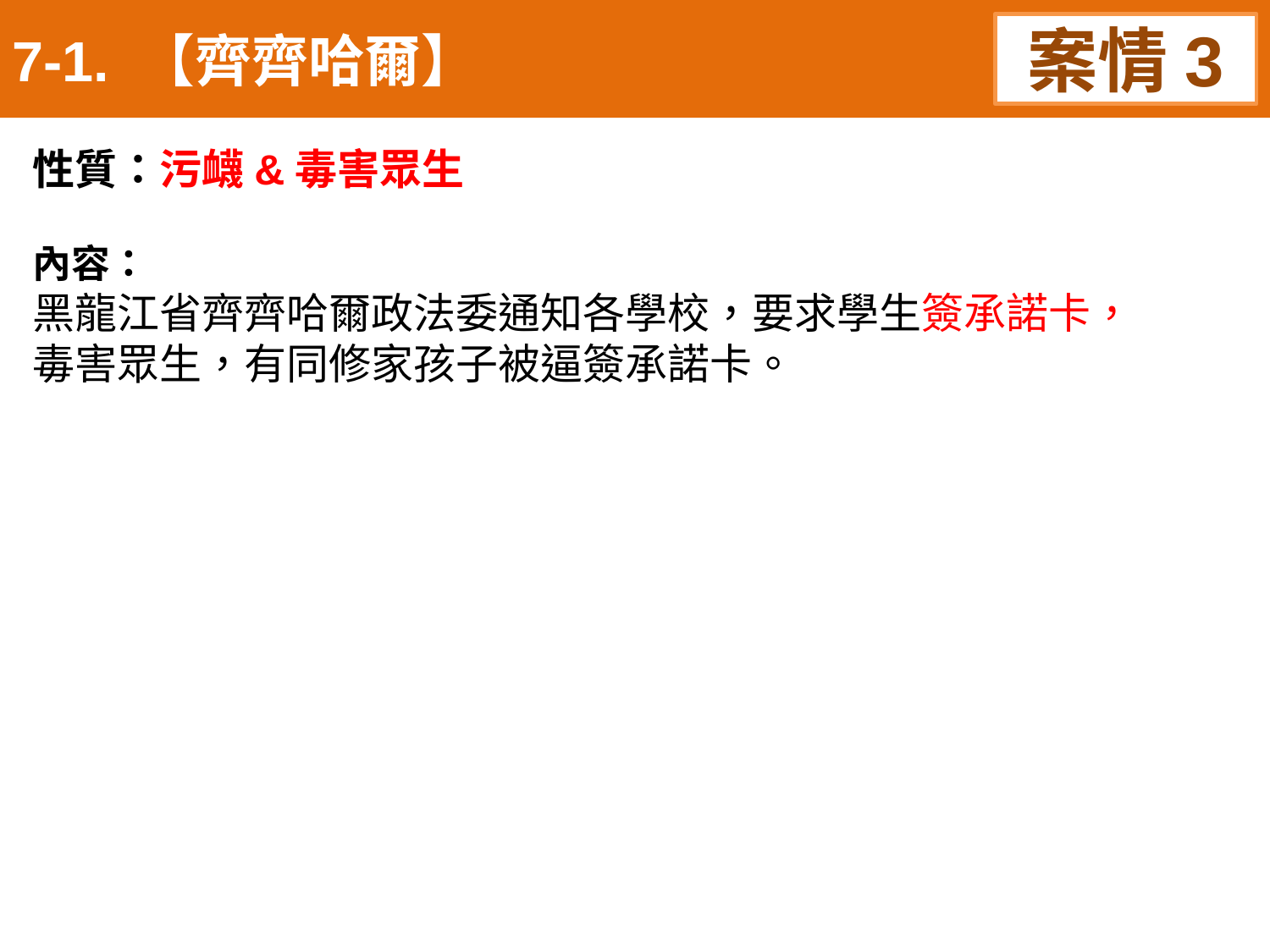

7-1. 【齊齊哈爾】
案情3
性質：污衊&毒害眾生

內容：
黑龍江省齊齊哈爾政法委通知各學校，要求學生簽承諾卡，
毒害眾生，有同修家孩子被逼簽承諾卡。